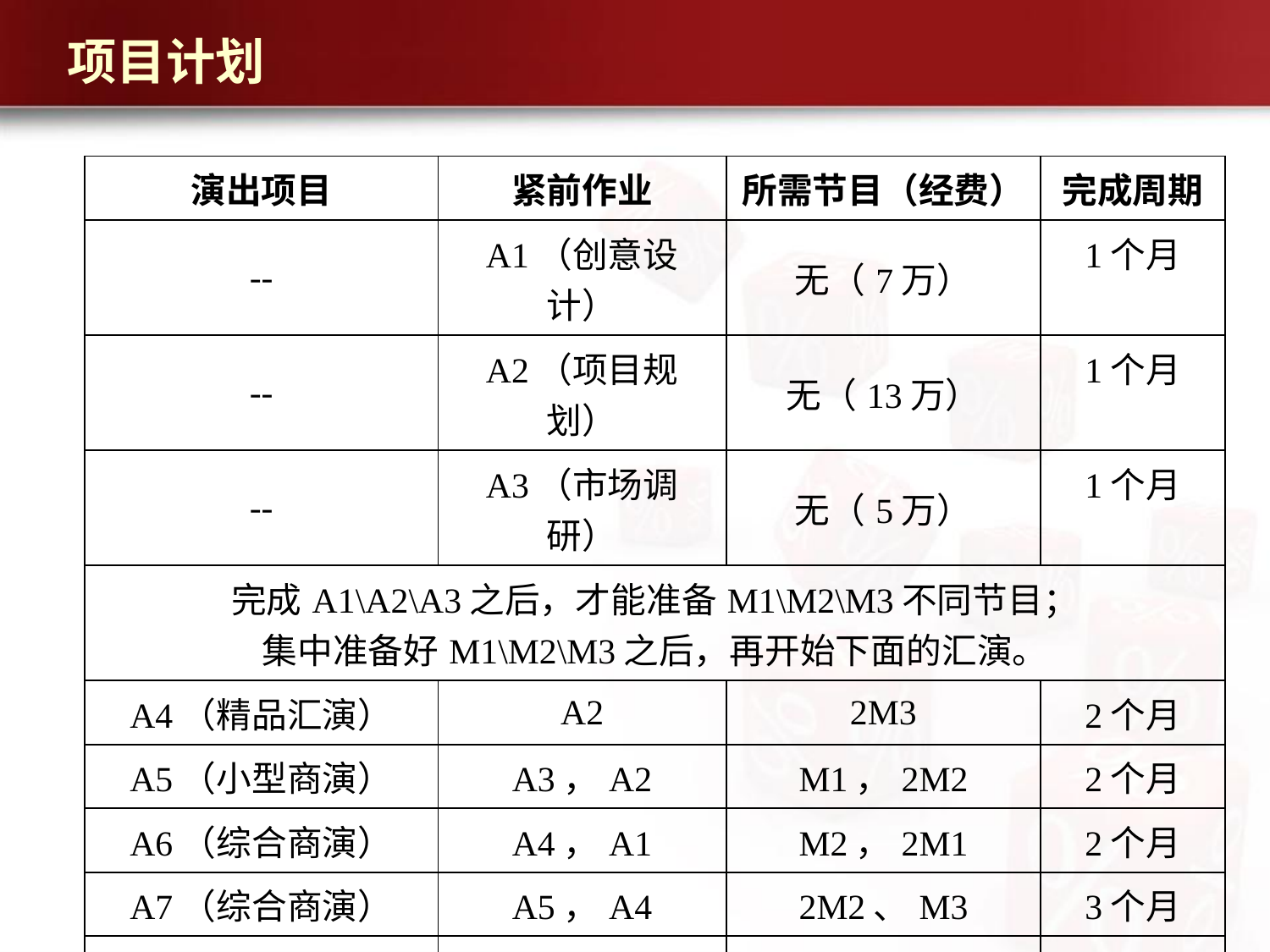

项目计划
| 演出项目 | 紧前作业 | 所需节目（经费） | 完成周期 |
| --- | --- | --- | --- |
| -- | A1（创意设计） | 无（7万） | 1个月 |
| -- | A2（项目规划） | 无（13万） | 1个月 |
| -- | A3（市场调研） | 无（5万） | 1个月 |
| 完成A1\A2\A3之后，才能准备M1\M2\M3不同节目； 集中准备好M1\M2\M3之后，再开始下面的汇演。 |  |  |  |
| A4（精品汇演） | A2 | 2M3 | 2个月 |
| A5（小型商演） | A3，A2 | M1，2M2 | 2个月 |
| A6（综合商演） | A4，A1 | M2，2M1 | 2个月 |
| A7（综合商演） | A5，A4 | 2M2、M3 | 3个月 |
| A8（综合商演） | A6，A3 | M1、2M3 | 3个月 |
| A9（大型综合商演） | A7，A1 | M1，M2、M3 | 3个月 |